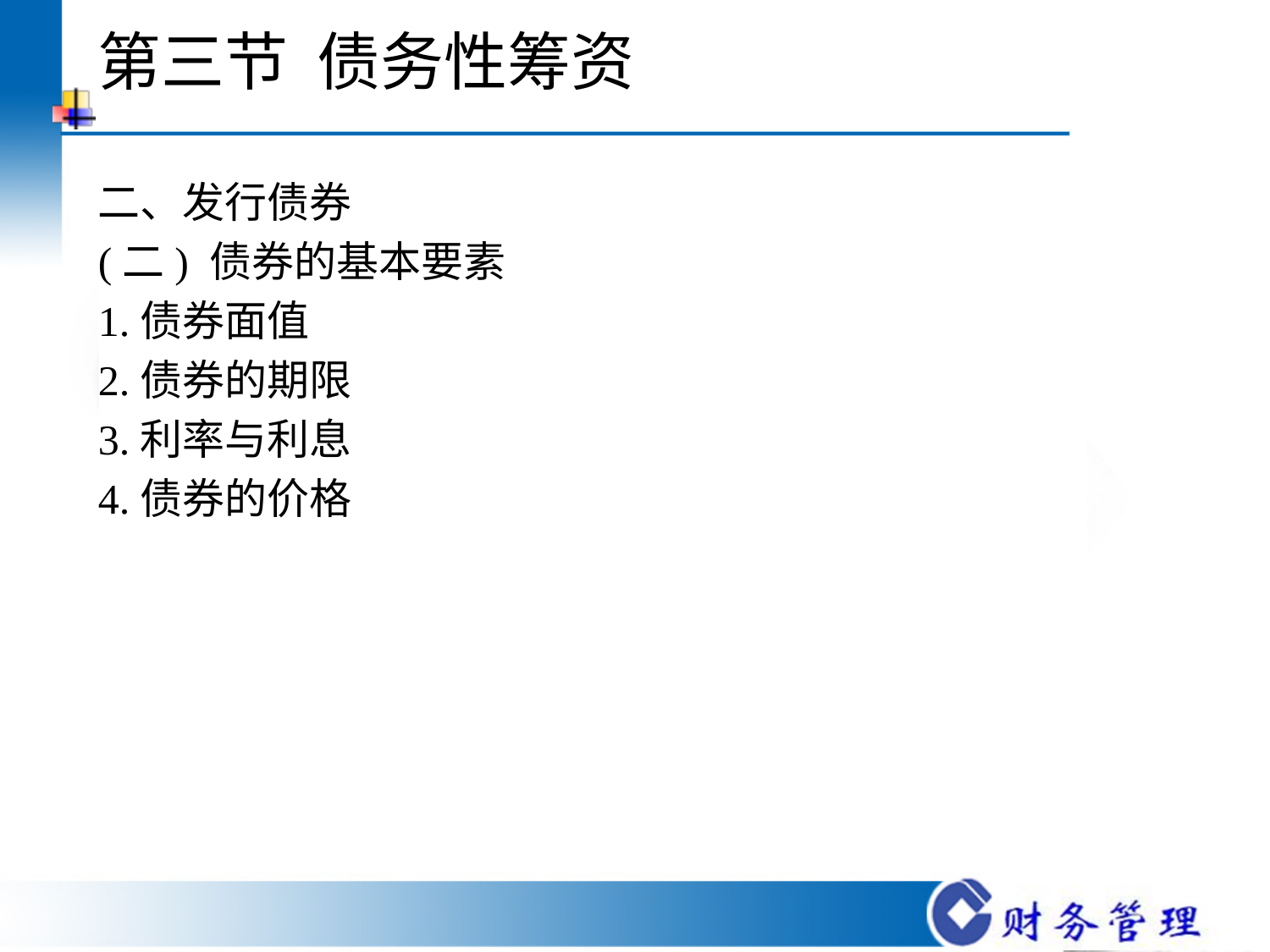

# 第三节  债务性筹资
二、发行债券
(二) 债券的基本要素
1.债券面值
2.债券的期限
3.利率与利息
4.债券的价格
34